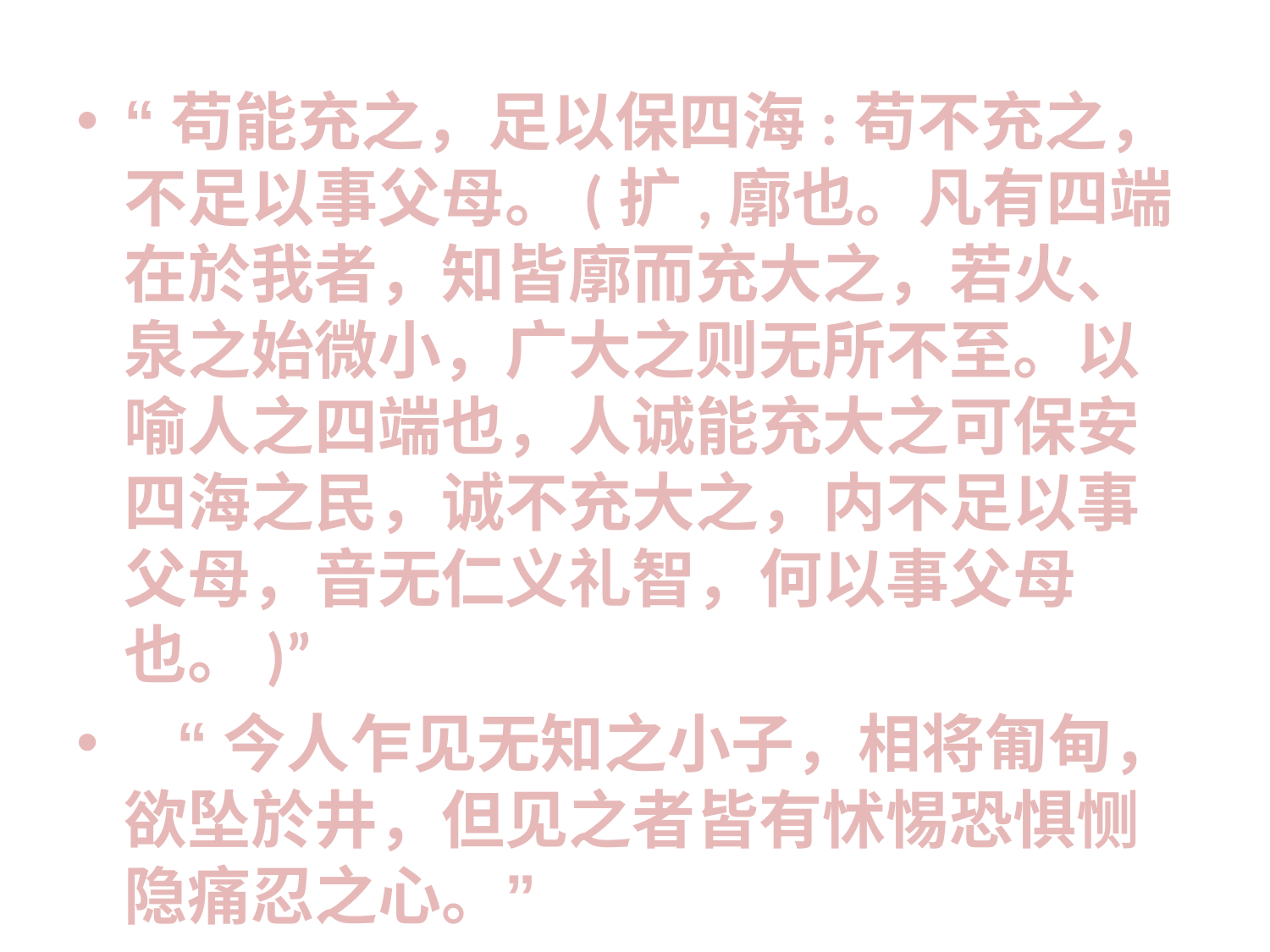

“苟能充之，足以保四海:苟不充之， 不足以事父母。(扩,廓也。凡有四端在於我者，知皆廓而充大之，若火、泉之始微小，广大之则无所不至。以喻人之四端也，人诚能充大之可保安四海之民，诚不充大之，内不足以事父母，音无仁义礼智，何以事父母也。)”
   “今人乍见无知之小子，相将匍甸，欲坠於井，但见之者皆有怵惕恐惧恻隐痛忍之心。”